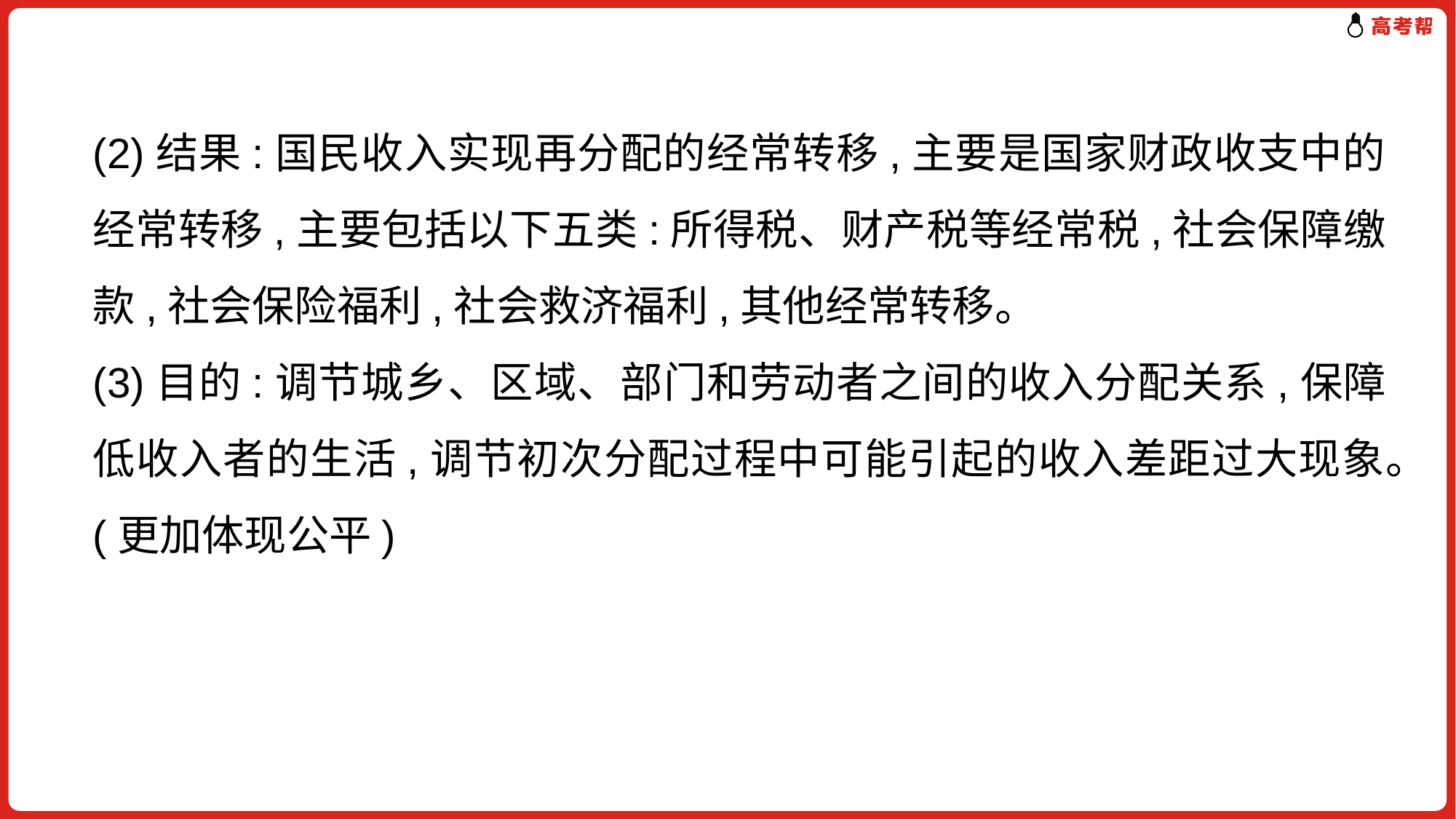

(2)结果:国民收入实现再分配的经常转移,主要是国家财政收支中的经常转移,主要包括以下五类:所得税、财产税等经常税,社会保障缴款,社会保险福利,社会救济福利,其他经常转移。
(3)目的:调节城乡、区域、部门和劳动者之间的收入分配关系,保障低收入者的生活,调节初次分配过程中可能引起的收入差距过大现象。(更加体现公平)